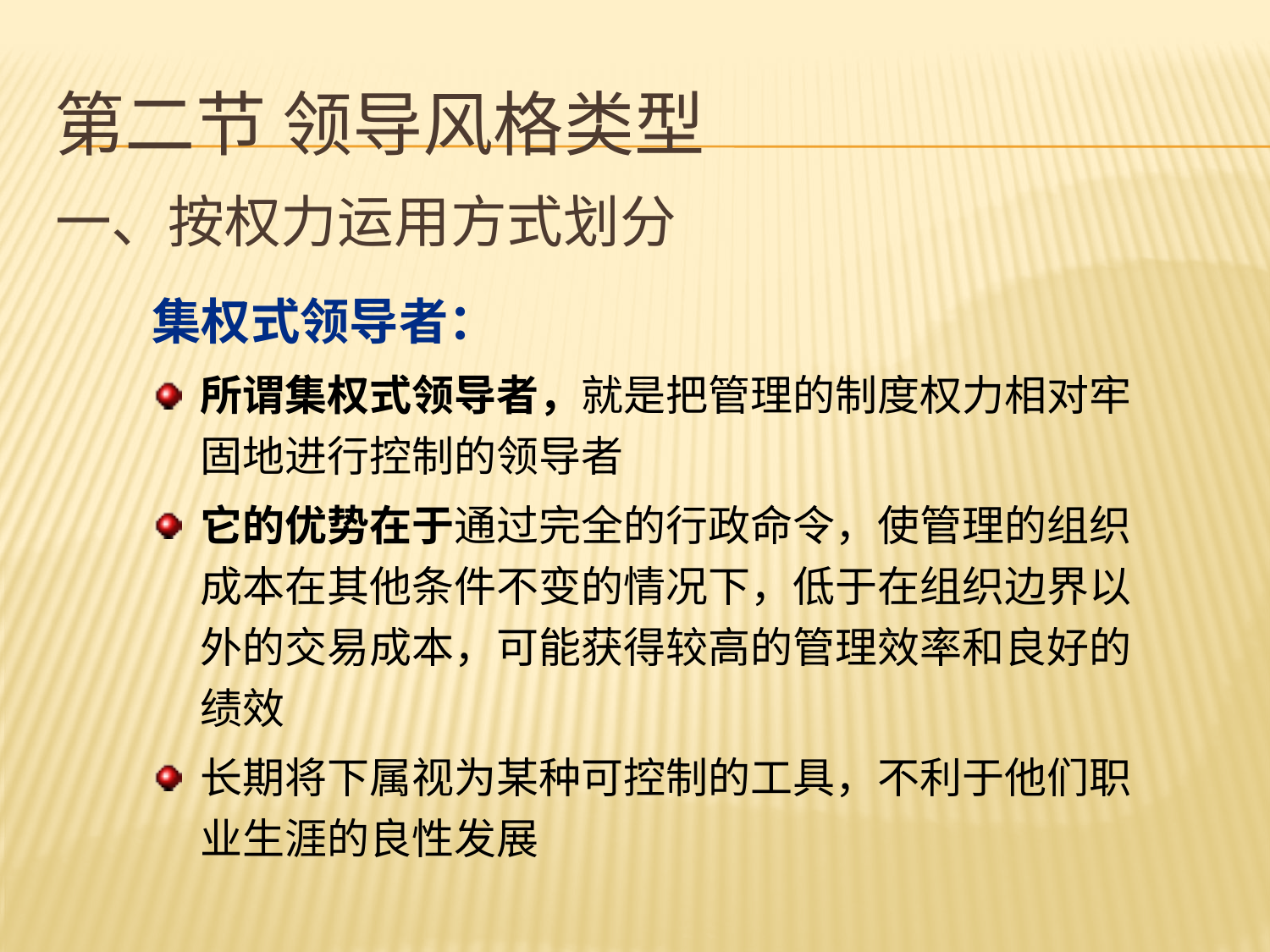

# 第二节 领导风格类型
一、按权力运用方式划分

集权式领导者：
所谓集权式领导者，就是把管理的制度权力相对牢固地进行控制的领导者
它的优势在于通过完全的行政命令，使管理的组织成本在其他条件不变的情况下，低于在组织边界以外的交易成本，可能获得较高的管理效率和良好的绩效
长期将下属视为某种可控制的工具，不利于他们职业生涯的良性发展